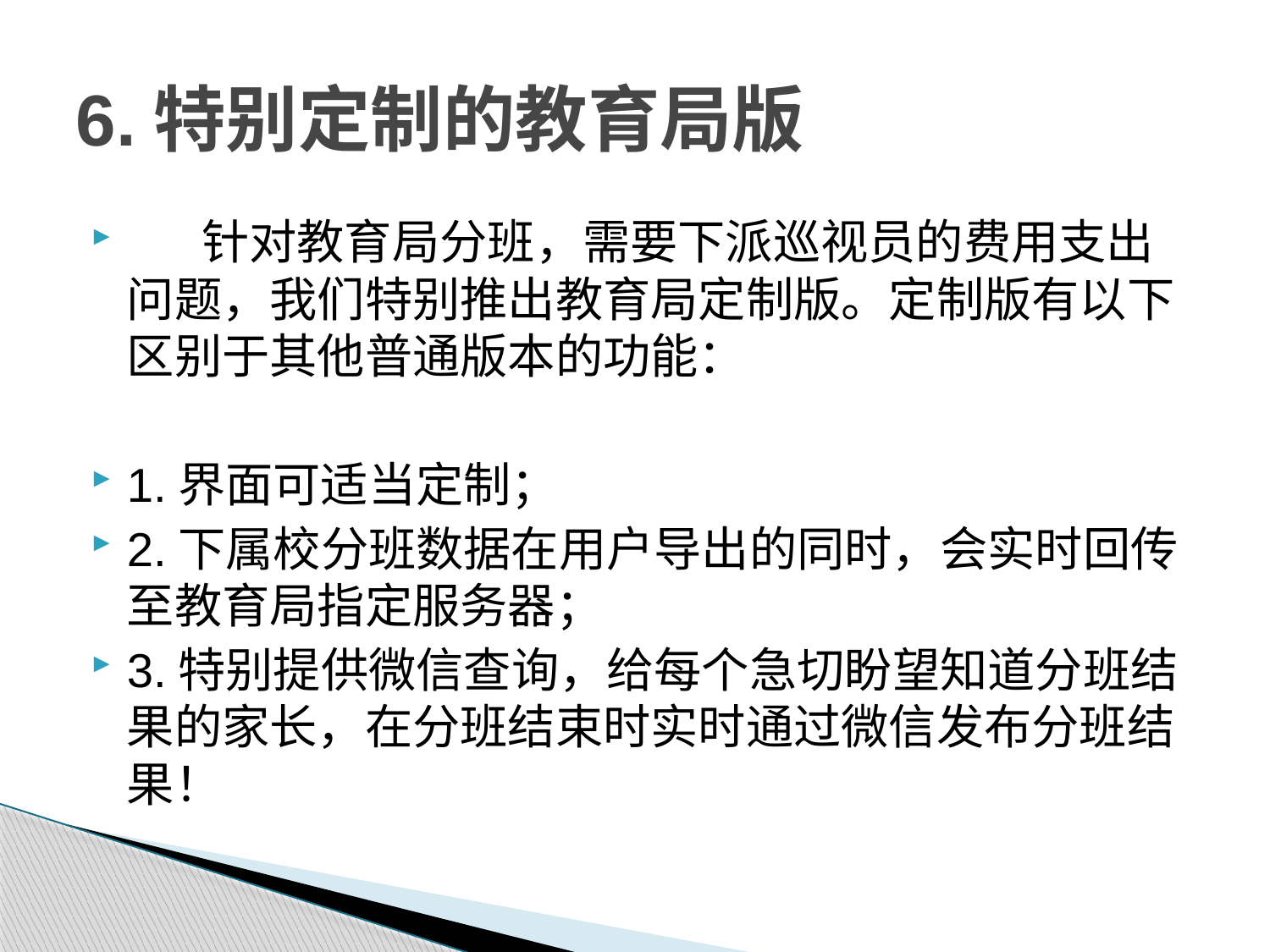

# 6.特别定制的教育局版
      针对教育局分班，需要下派巡视员的费用支出问题，我们特别推出教育局定制版。定制版有以下区别于其他普通版本的功能：

1.界面可适当定制；
2.下属校分班数据在用户导出的同时，会实时回传至教育局指定服务器；
3.特别提供微信查询，给每个急切盼望知道分班结果的家长，在分班结束时实时通过微信发布分班结果！